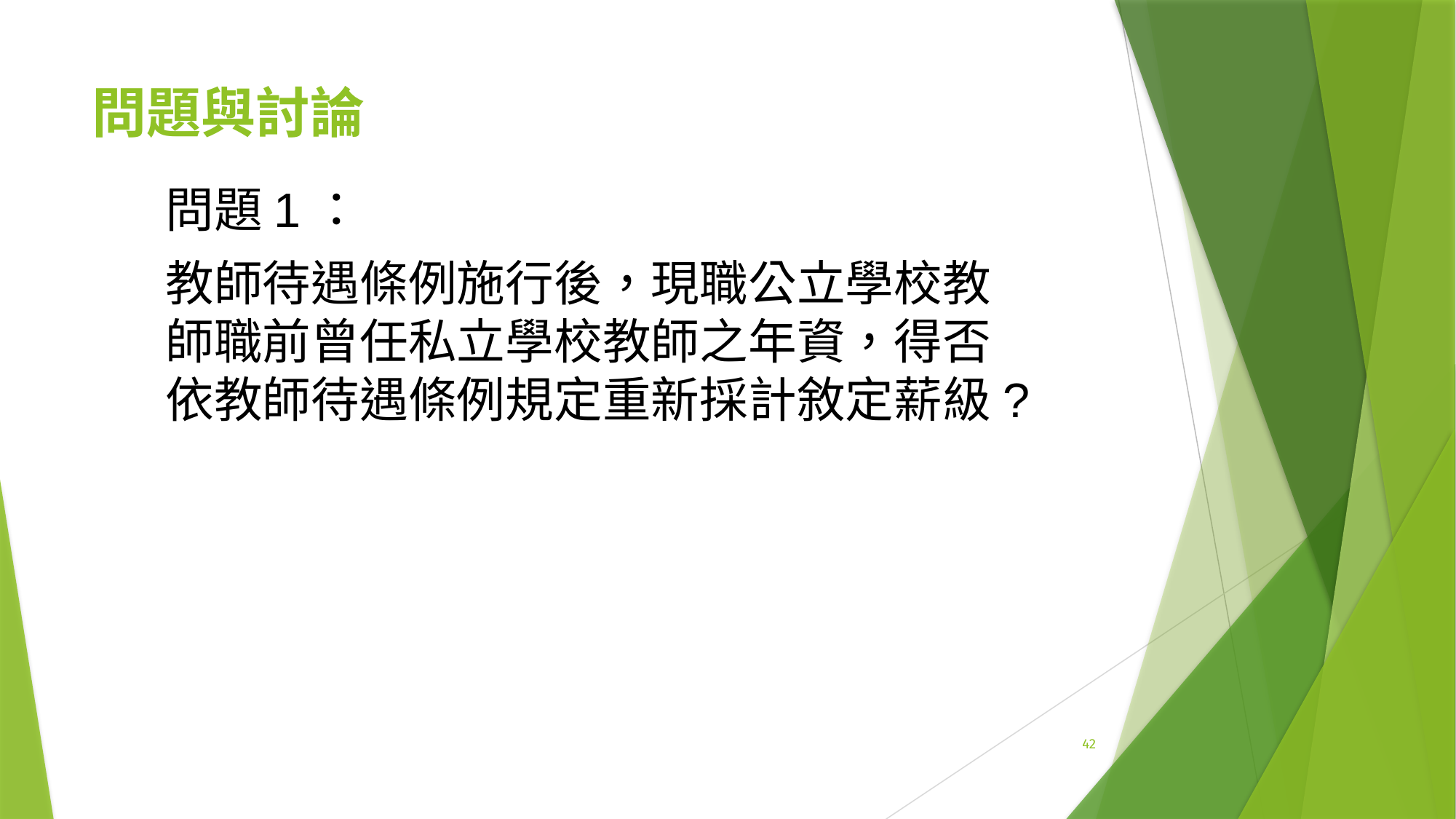

# 問題與討論
問題1：
教師待遇條例施行後，現職公立學校教師職前曾任私立學校教師之年資，得否依教師待遇條例規定重新採計敘定薪級?
42